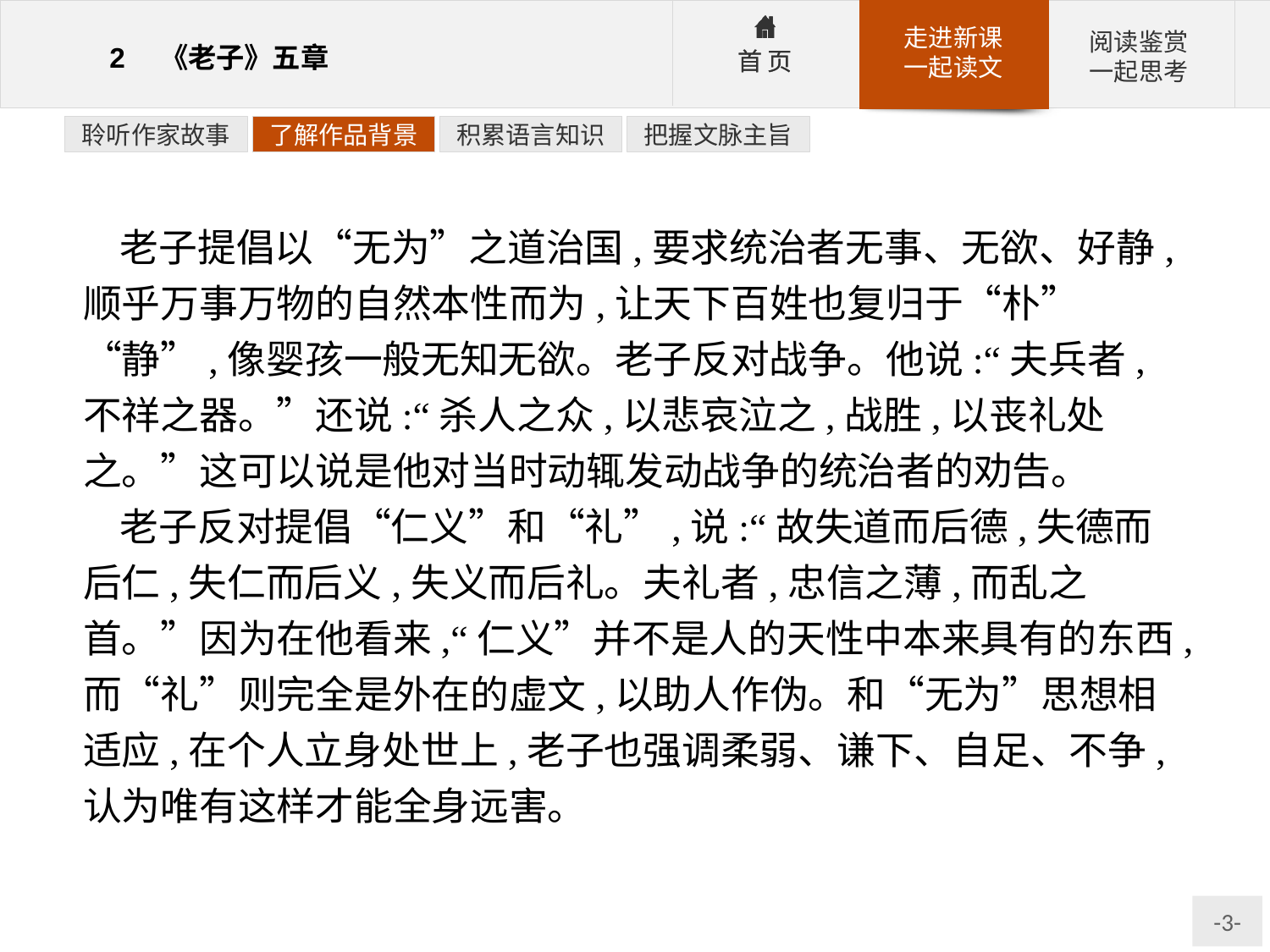

聆听作家故事
了解作品背景
积累语言知识
把握文脉主旨
老子提倡以“无为”之道治国,要求统治者无事、无欲、好静,顺乎万事万物的自然本性而为,让天下百姓也复归于“朴”“静”,像婴孩一般无知无欲。老子反对战争。他说:“夫兵者,不祥之器。”还说:“杀人之众,以悲哀泣之,战胜,以丧礼处之。”这可以说是他对当时动辄发动战争的统治者的劝告。
老子反对提倡“仁义”和“礼”,说:“故失道而后德,失德而后仁,失仁而后义,失义而后礼。夫礼者,忠信之薄,而乱之首。”因为在他看来,“仁义”并不是人的天性中本来具有的东西,而“礼”则完全是外在的虚文,以助人作伪。和“无为”思想相适应,在个人立身处世上,老子也强调柔弱、谦下、自足、不争,认为唯有这样才能全身远害。